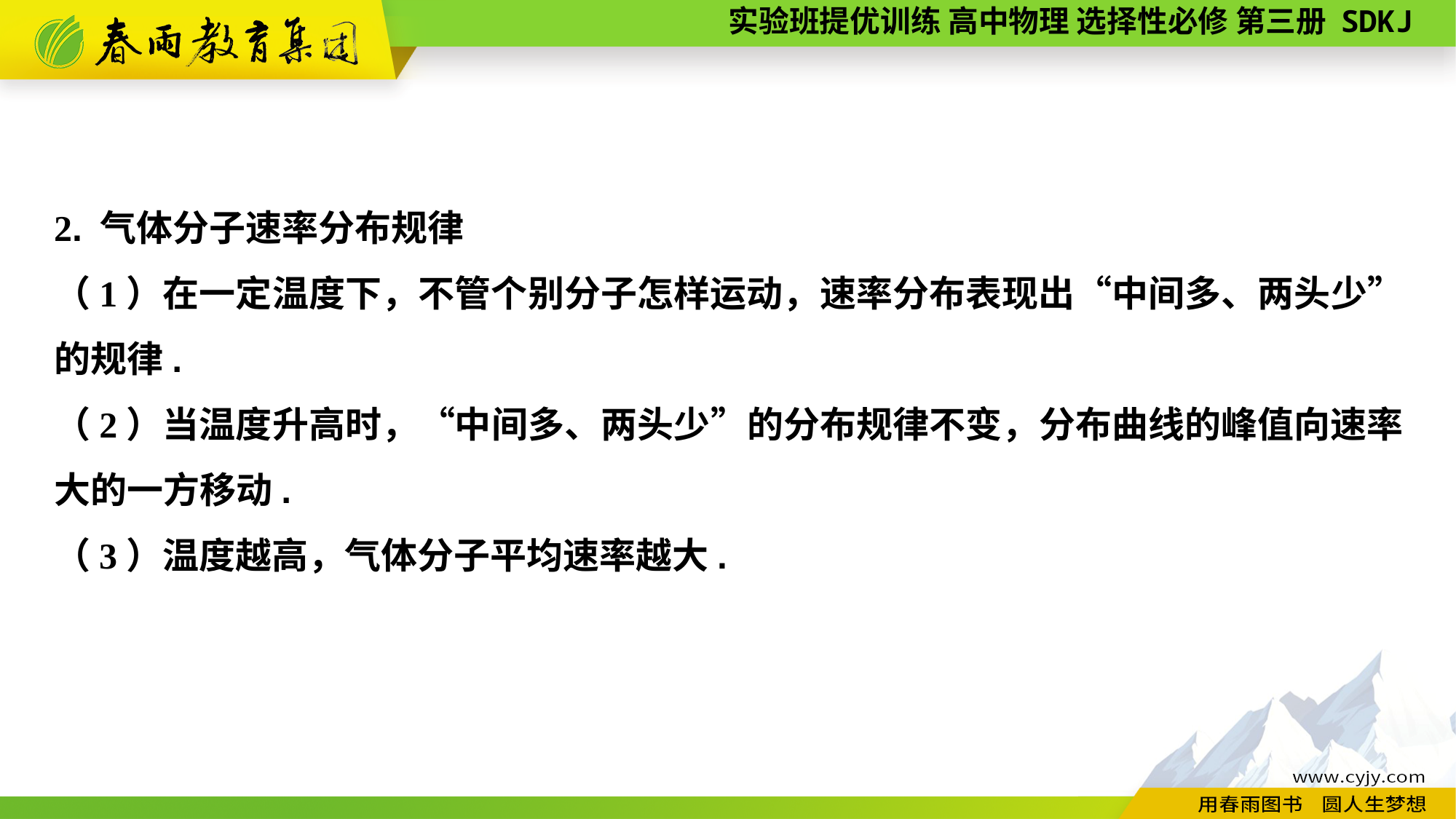

2. 气体分子速率分布规律
（1）在一定温度下，不管个别分子怎样运动，速率分布表现出“中间多、两头少”的规律.
（2）当温度升高时，“中间多、两头少”的分布规律不变，分布曲线的峰值向速率大的一方移动.
（3）温度越高，气体分子平均速率越大.